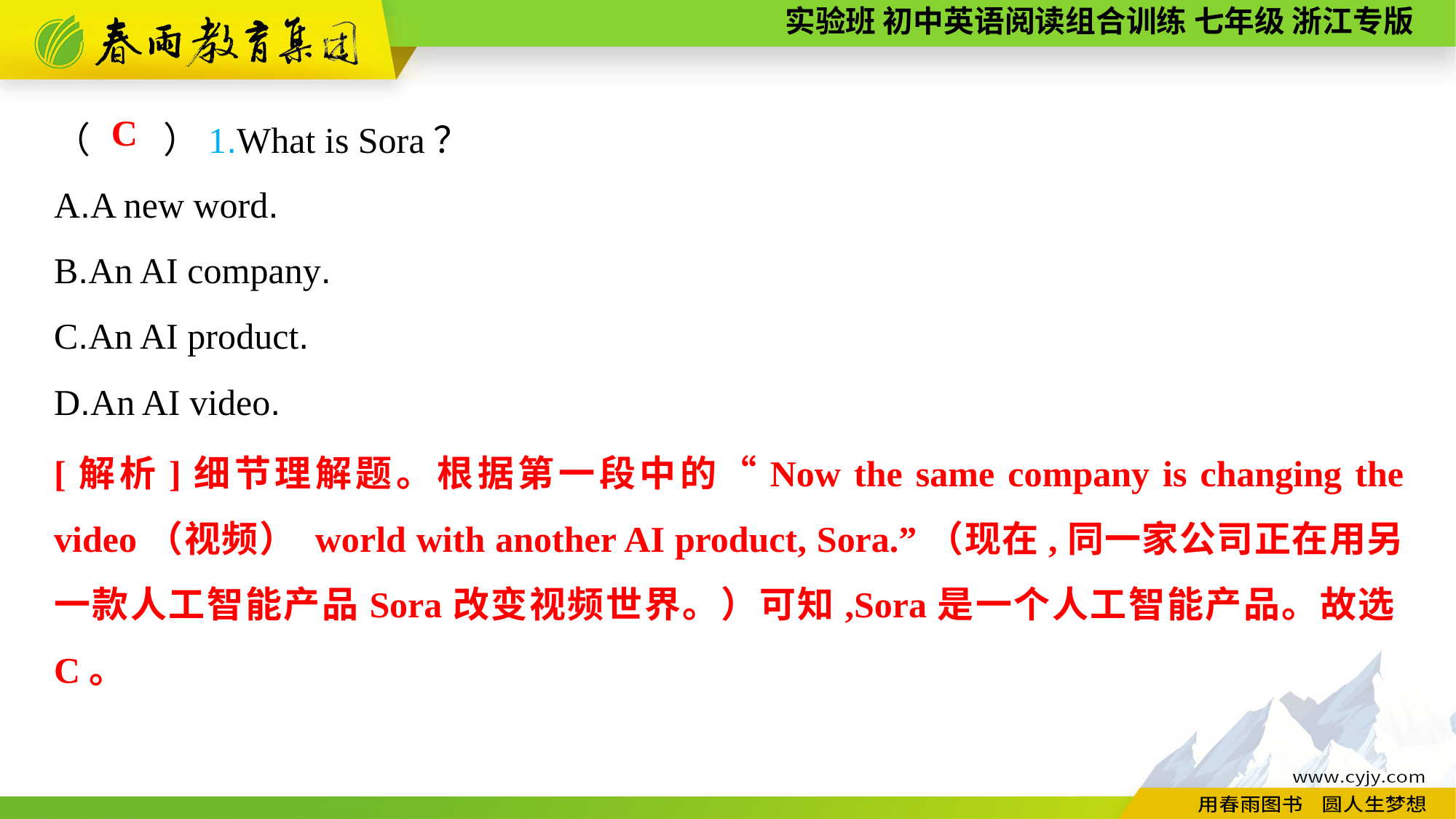

（　　）1.What is Sora？
A.A new word.
B.An AI company.
C.An AI product.
D.An AI video.
C
[解析]细节理解题。根据第一段中的“Now the same company is changing the video（视频） world with another AI product, Sora.”（现在,同一家公司正在用另一款人工智能产品Sora改变视频世界。）可知,Sora是一个人工智能产品。故选C。